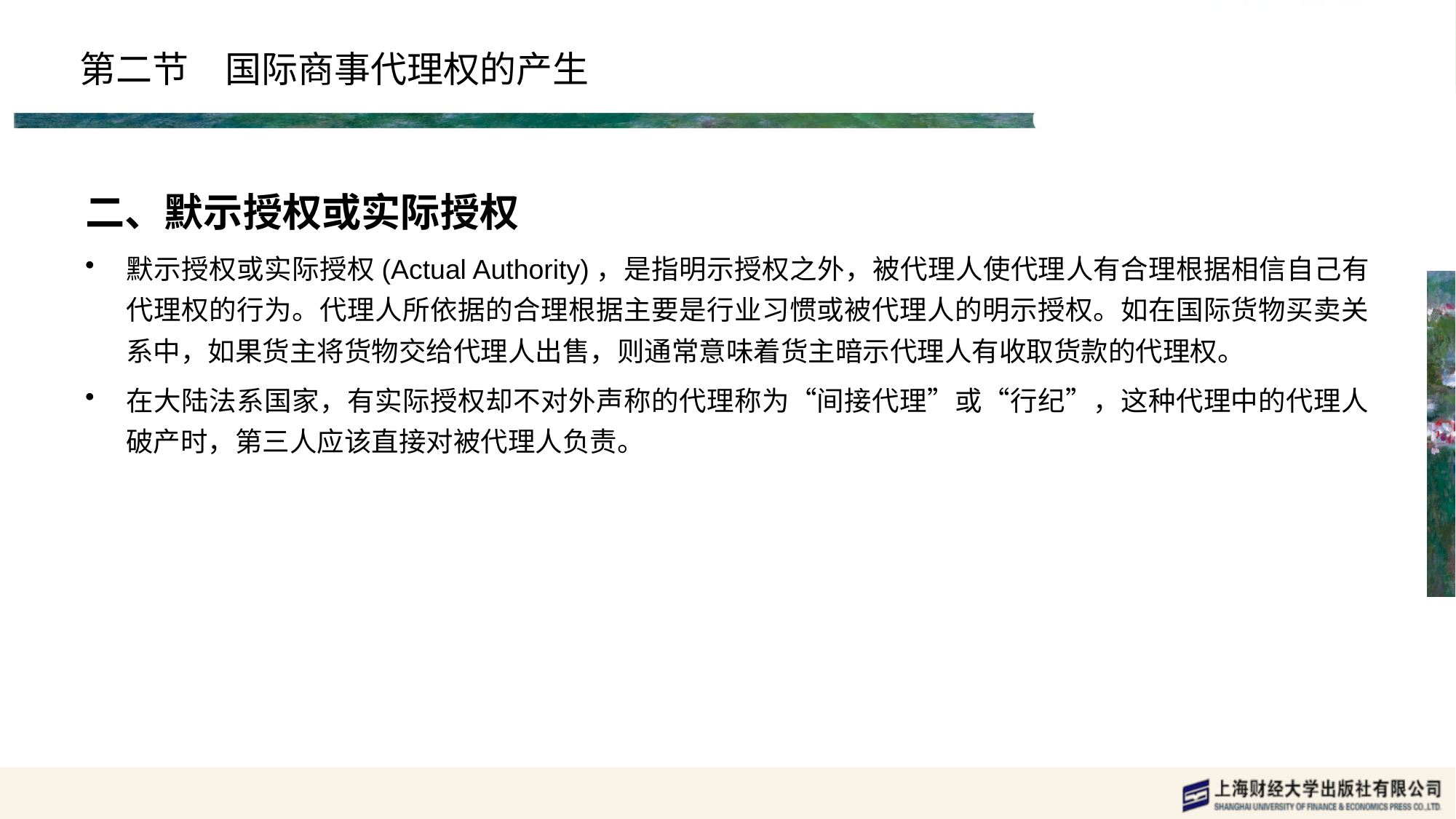

# 第二节　国际商事代理权的产生
二、默示授权或实际授权
默示授权或实际授权(Actual Authority)，是指明示授权之外，被代理人使代理人有合理根据相信自己有代理权的行为。代理人所依据的合理根据主要是行业习惯或被代理人的明示授权。如在国际货物买卖关系中，如果货主将货物交给代理人出售，则通常意味着货主暗示代理人有收取货款的代理权。
在大陆法系国家，有实际授权却不对外声称的代理称为“间接代理”或“行纪”，这种代理中的代理人破产时，第三人应该直接对被代理人负责。